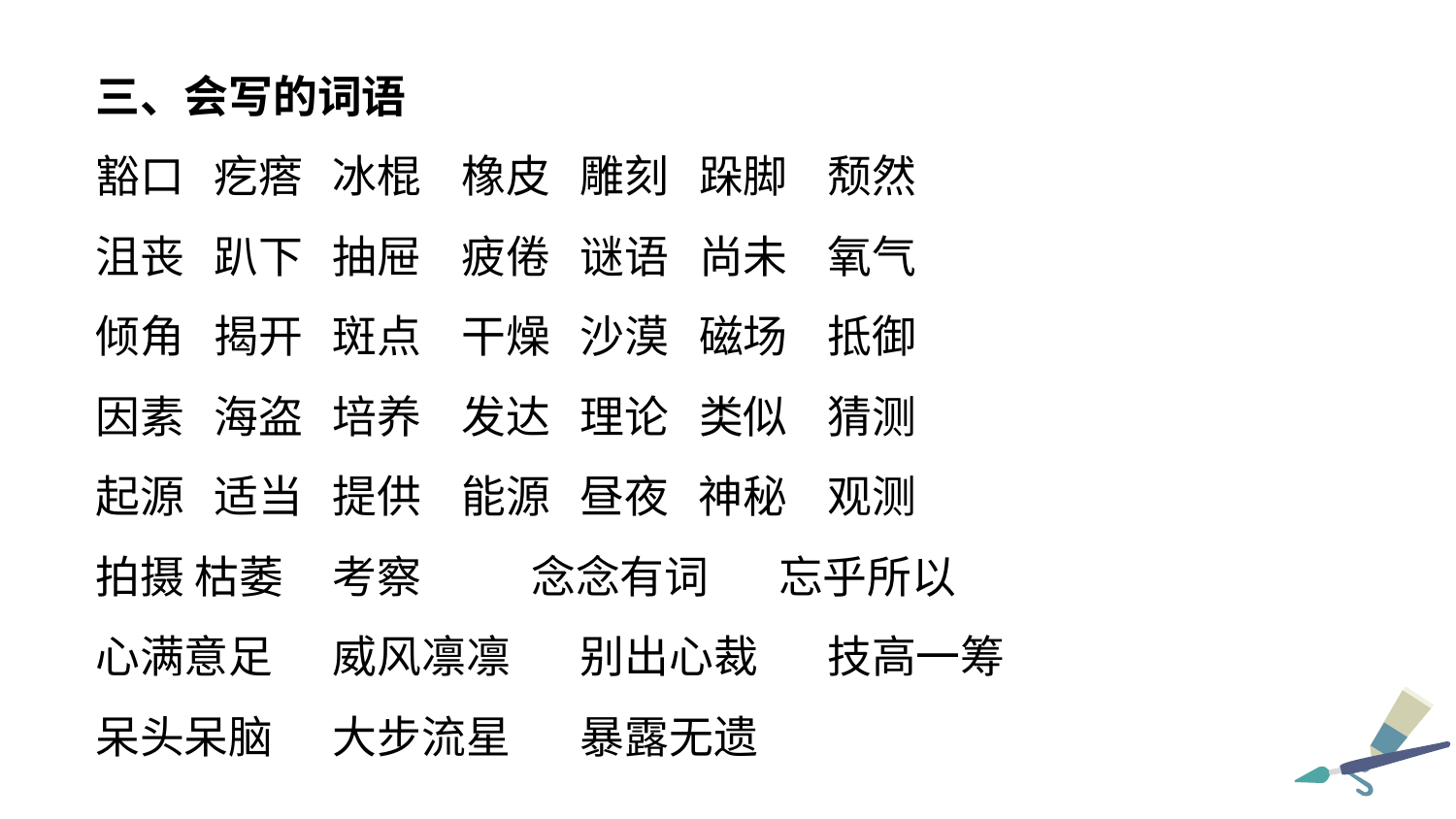

三、会写的词语
豁口   疙瘩   冰棍    橡皮   雕刻   跺脚    颓然
沮丧   趴下   抽屉    疲倦   谜语   尚未    氧气
倾角   揭开   斑点    干燥   沙漠   磁场    抵御
因素   海盗   培养    发达   理论   类似    猜测
起源   适当   提供    能源   昼夜   神秘    观测
拍摄 枯萎     考察           念念有词       忘乎所以
心满意足      威风凛凛       别出心裁       技高一筹
呆头呆脑      大步流星       暴露无遗